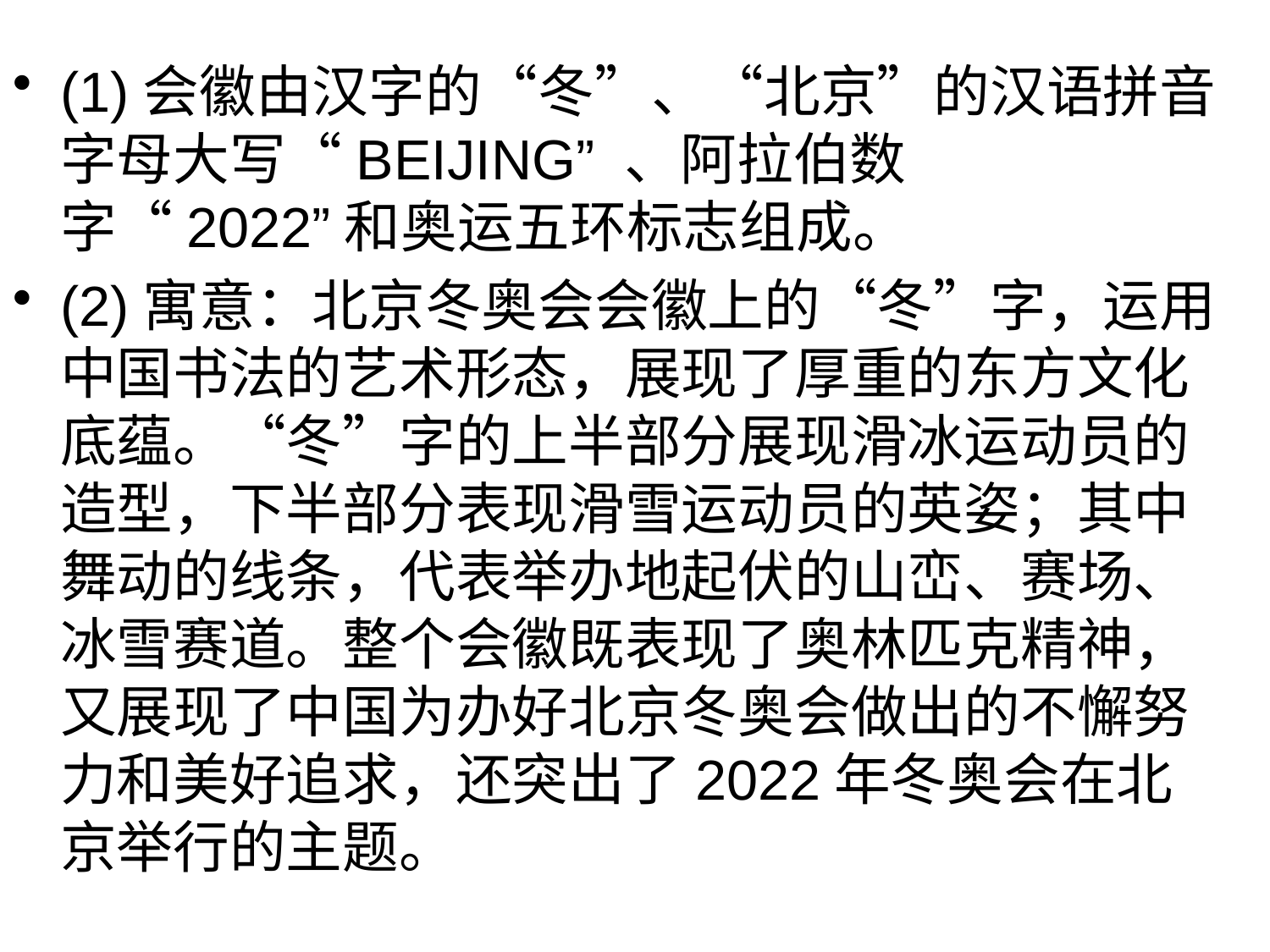

(1)会徽由汉字的“冬”、“北京”的汉语拼音字母大写“BEIJING” 、阿拉伯数字“2022”和奥运五环标志组成。
(2)寓意：北京冬奥会会徽上的“冬”字，运用中国书法的艺术形态，展现了厚重的东方文化底蕴。“冬”字的上半部分展现滑冰运动员的造型，下半部分表现滑雪运动员的英姿；其中舞动的线条，代表举办地起伏的山峦、赛场、冰雪赛道。整个会徽既表现了奥林匹克精神，又展现了中国为办好北京冬奥会做出的不懈努力和美好追求，还突出了2022年冬奥会在北京举行的主题。